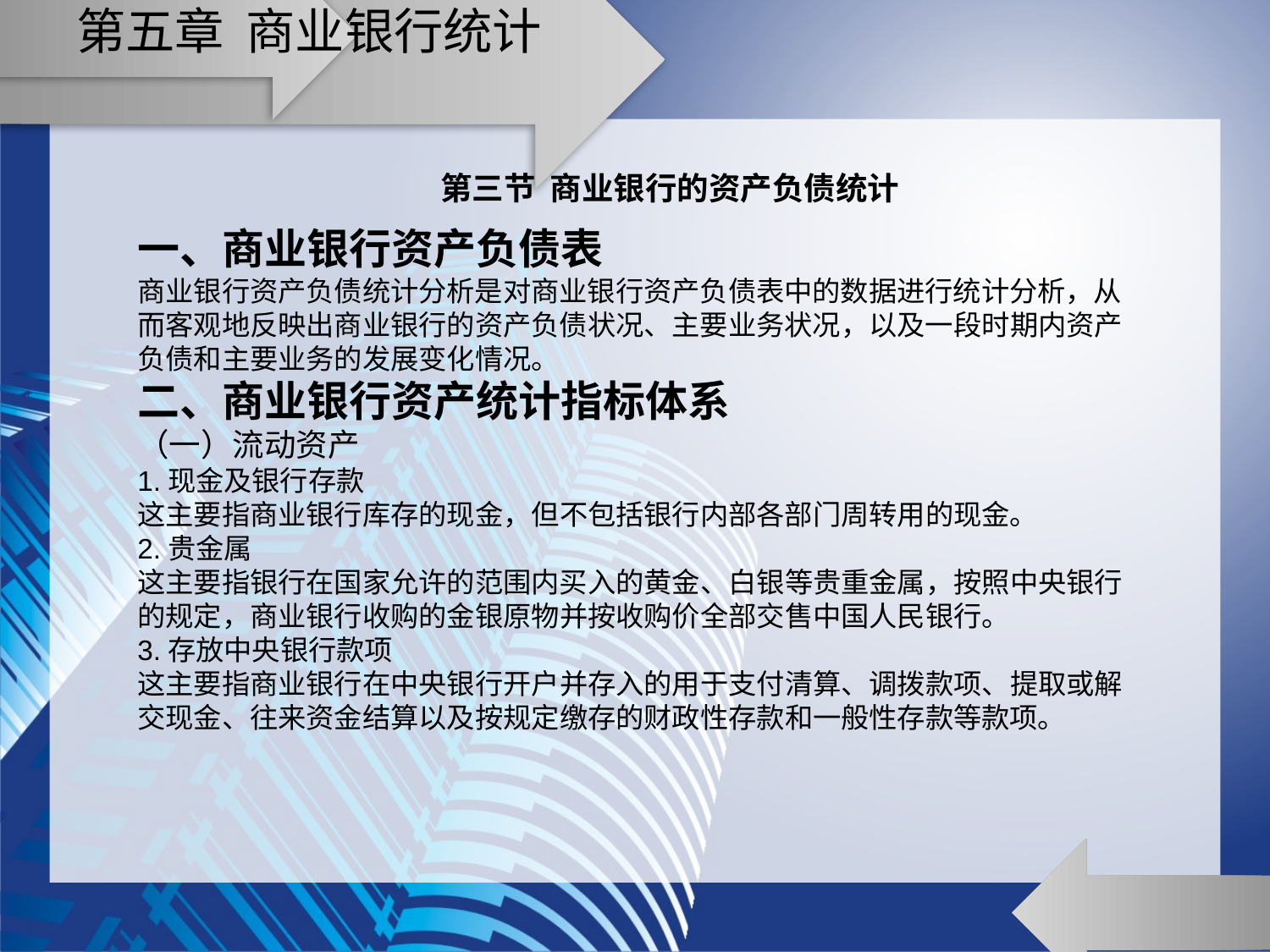

# 第五章  商业银行统计
第三节  商业银行的资产负债统计
一、商业银行资产负债表
商业银行资产负债统计分析是对商业银行资产负债表中的数据进行统计分析，从而客观地反映出商业银行的资产负债状况、主要业务状况，以及一段时期内资产负债和主要业务的发展变化情况。
二、商业银行资产统计指标体系
（一）流动资产
1.现金及银行存款
这主要指商业银行库存的现金，但不包括银行内部各部门周转用的现金。
2.贵金属
这主要指银行在国家允许的范围内买入的黄金、白银等贵重金属，按照中央银行的规定，商业银行收购的金银原物并按收购价全部交售中国人民银行。
3.存放中央银行款项
这主要指商业银行在中央银行开户并存入的用于支付清算、调拨款项、提取或解交现金、往来资金结算以及按规定缴存的财政性存款和一般性存款等款项。